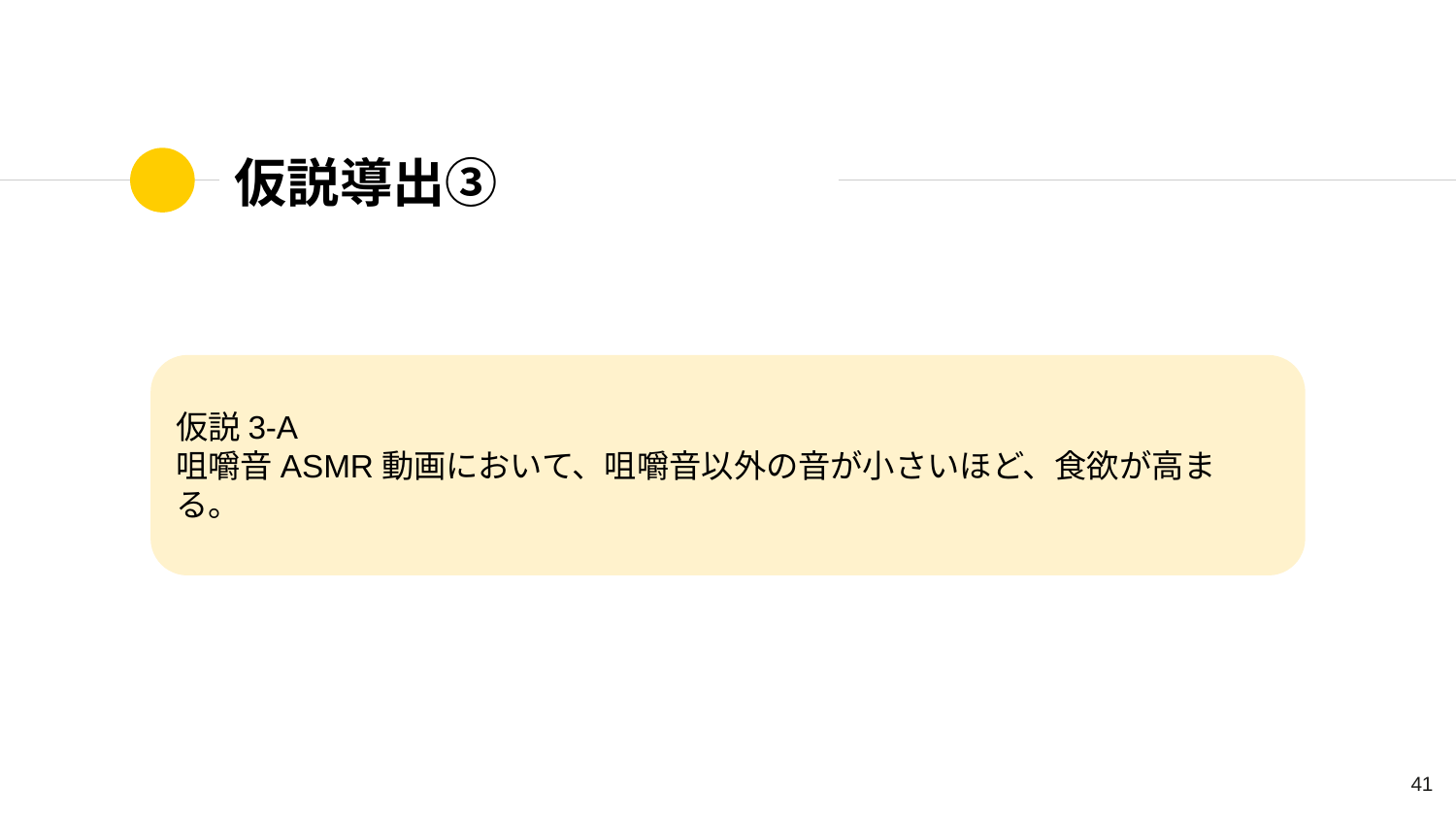

# 仮説導出③
仮説3-A
咀嚼音ASMR動画において、咀嚼音以外の音が小さいほど、食欲が高まる。
41